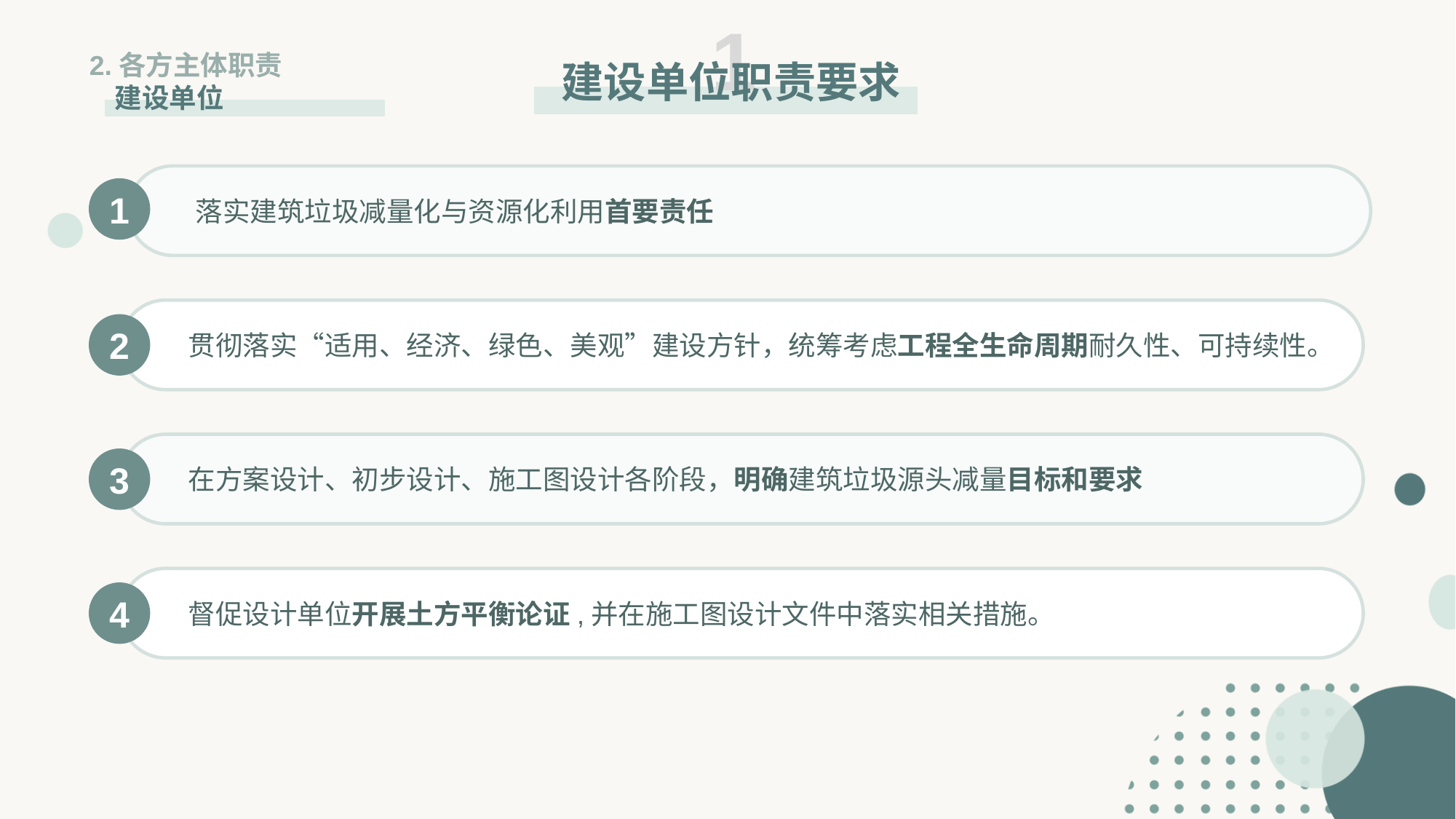

1

建设单位职责要求
2.各方主体职责
   建设单位
      落实建筑垃圾减量化与资源化利用首要责任
1
      贯彻落实“适用、经济、绿色、美观”建设方针，统筹考虑工程全生命周期耐久性、可持续性。
2
      在方案设计、初步设计、施工图设计各阶段，明确建筑垃圾源头减量目标和要求
3
      督促设计单位开展土方平衡论证,并在施工图设计文件中落实相关措施。
4